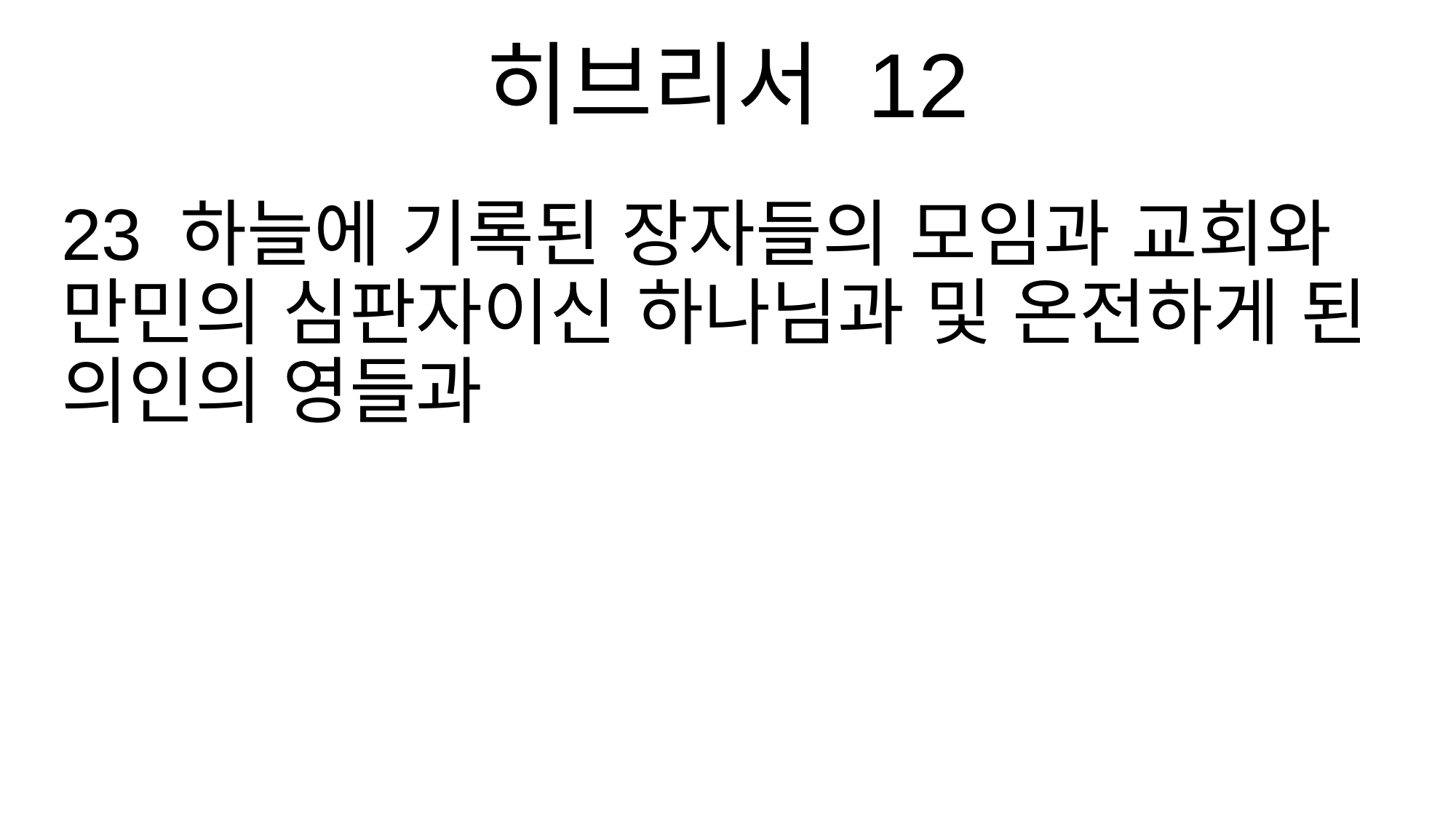

히브리서 12
23 하늘에 기록된 장자들의 모임과 교회와 만민의 심판자이신 하나님과 및 온전하게 된 의인의 영들과